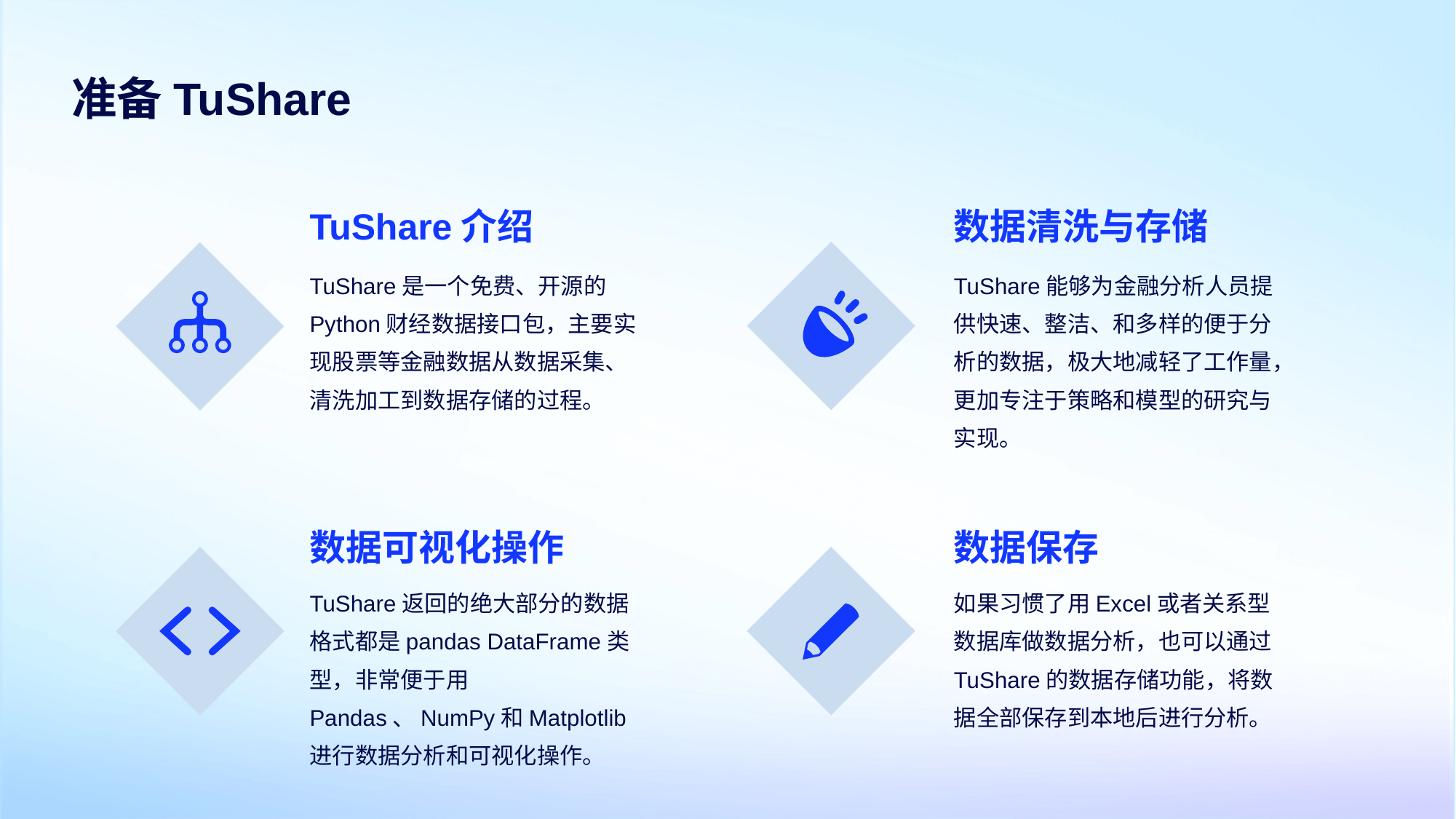

准备TuShare
TuShare介绍
数据清洗与存储
TuShare是一个免费、开源的Python财经数据接口包，主要实现股票等金融数据从数据采集、清洗加工到数据存储的过程。
TuShare能够为金融分析人员提供快速、整洁、和多样的便于分析的数据，极大地减轻了工作量，更加专注于策略和模型的研究与实现。

数据可视化操作
数据保存

TuShare返回的绝大部分的数据格式都是pandas DataFrame类型，非常便于用Pandas、NumPy和Matplotlib进行数据分析和可视化操作。
如果习惯了用Excel或者关系型数据库做数据分析，也可以通过TuShare的数据存储功能，将数据全部保存到本地后进行分析。